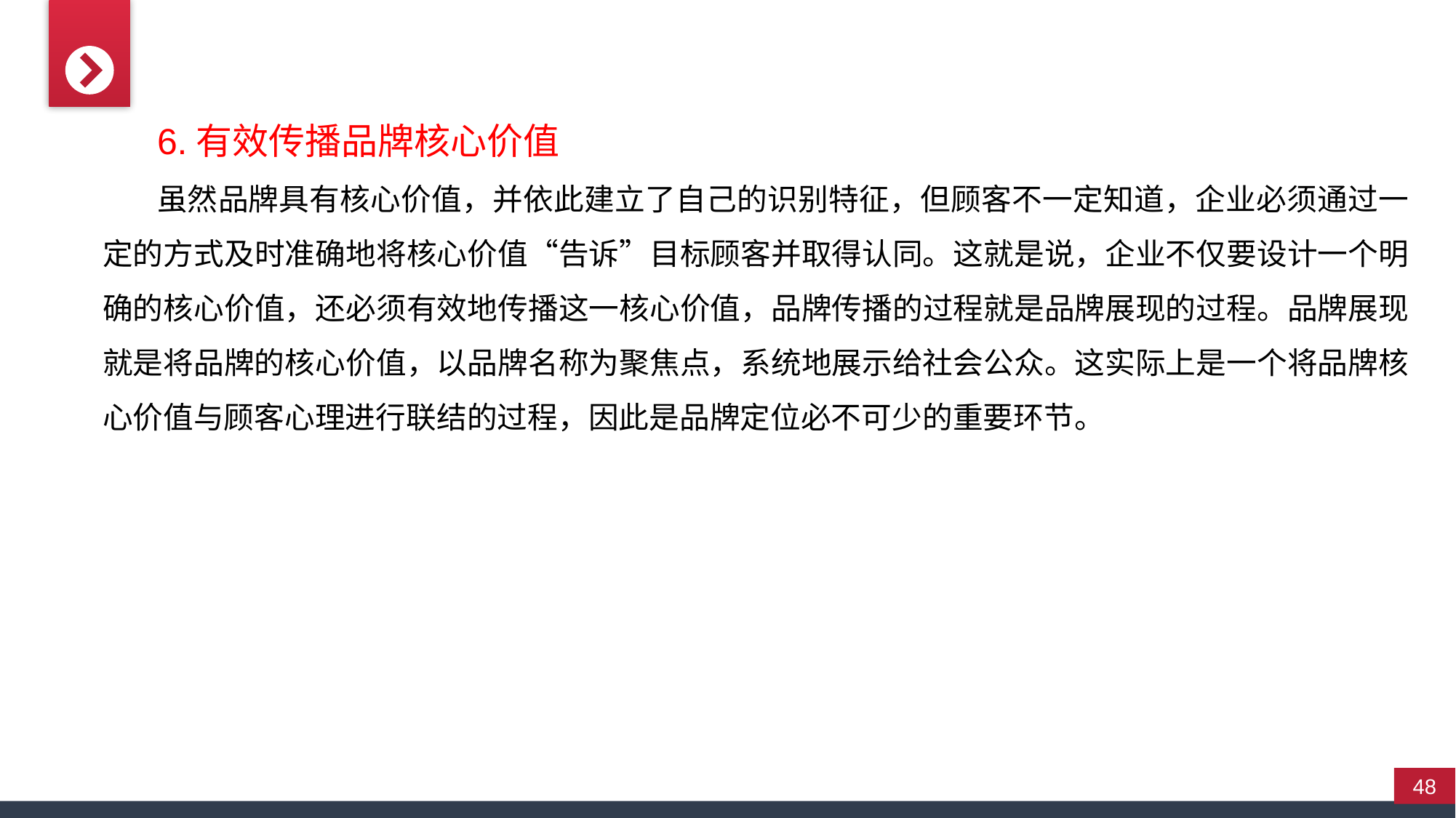

6.有效传播品牌核心价值
虽然品牌具有核心价值，并依此建立了自己的识别特征，但顾客不一定知道，企业必须通过一定的方式及时准确地将核心价值“告诉”目标顾客并取得认同。这就是说，企业不仅要设计一个明确的核心价值，还必须有效地传播这一核心价值，品牌传播的过程就是品牌展现的过程。品牌展现就是将品牌的核心价值，以品牌名称为聚焦点，系统地展示给社会公众。这实际上是一个将品牌核心价值与顾客心理进行联结的过程，因此是品牌定位必不可少的重要环节。